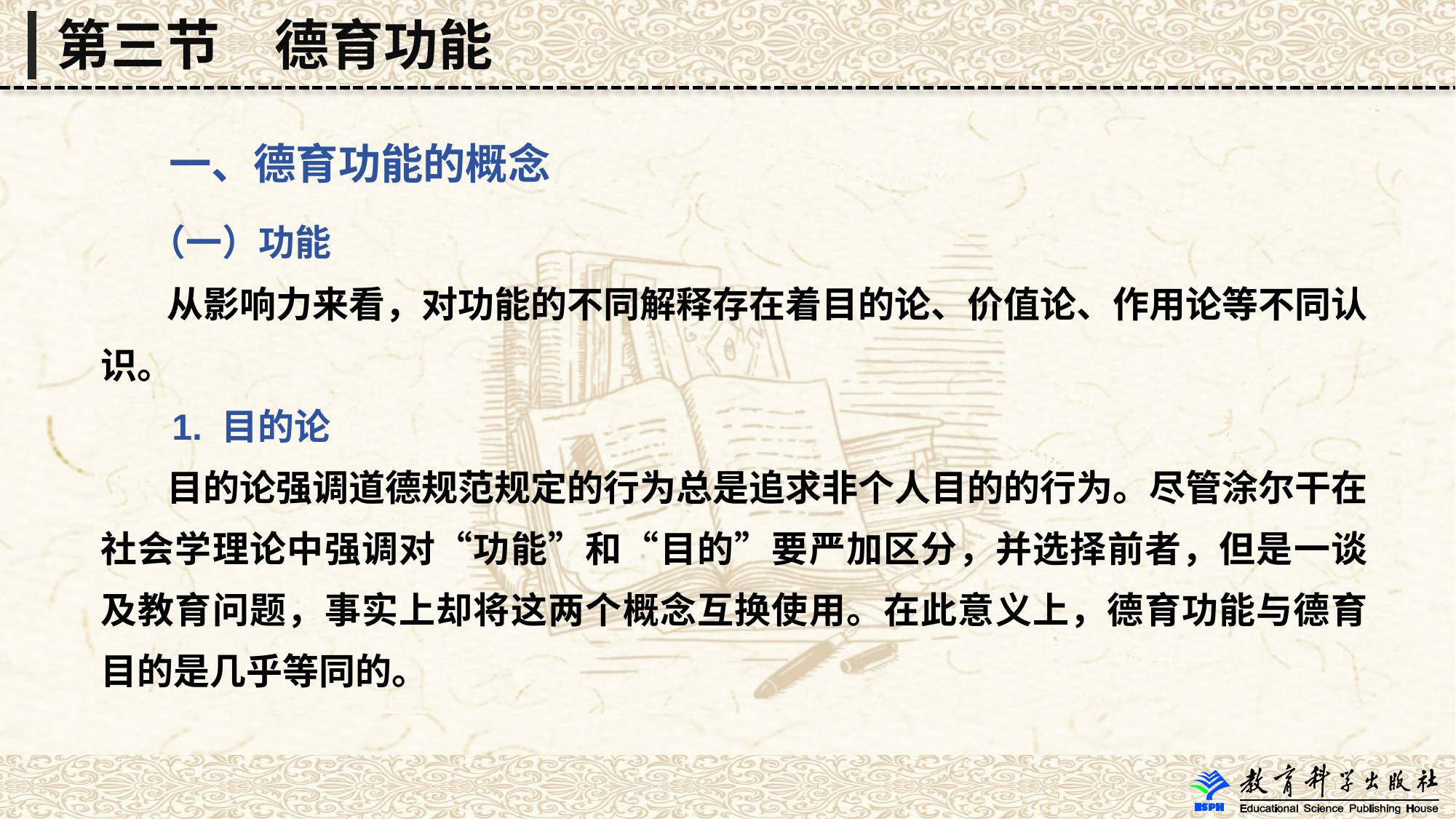

第三节　德育功能
      一、德育功能的概念
    （一）功能
       从影响力来看，对功能的不同解释存在着目的论、价值论、作用论等不同认识。
       1. 目的论
       目的论强调道德规范规定的行为总是追求非个人目的的行为。尽管涂尔干在社会学理论中强调对“功能”和“目的”要严加区分，并选择前者，但是一谈及教育问题，事实上却将这两个概念互换使用。在此意义上，德育功能与德育目的是几乎等同的。